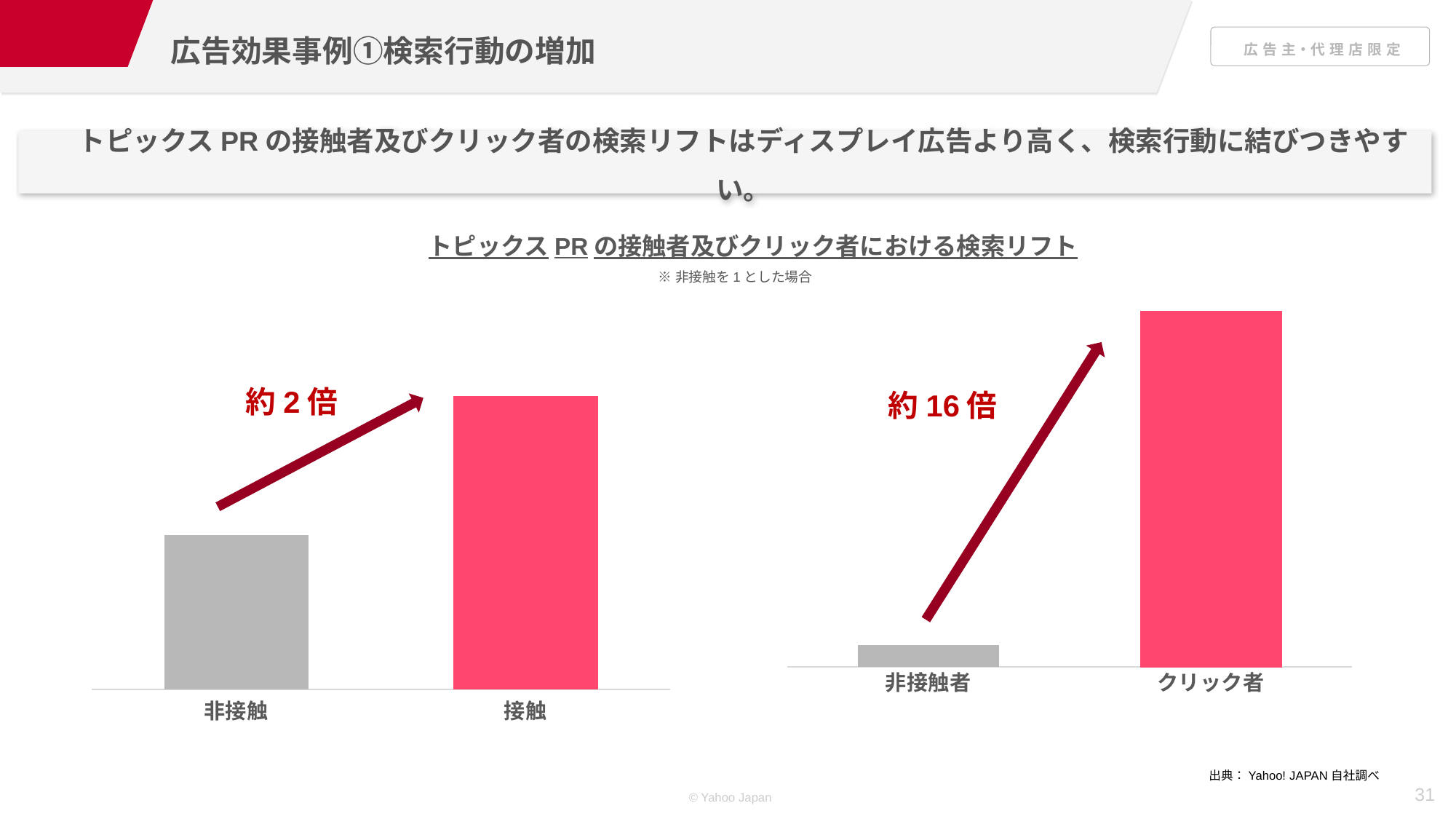

広告効果事例①検索行動の増加
トピックスPRの接触者及びクリック者の検索リフトはディスプレイ広告より高く、検索行動に結びつきやすい。
トピックスPRの接触者及びクリック者における検索リフト
※非接触を1とした場合

### Chart

| Category |  |
|---|---|
| 非接触者 | 0.0007533 |
| クリック者 | 0.012076757 |

### Chart

| Category |  |
|---|---|
| 非接触 | 1.0 |
| 接触 | 1.9 |
約2倍
約16倍

出典：Yahoo! JAPAN自社調べ